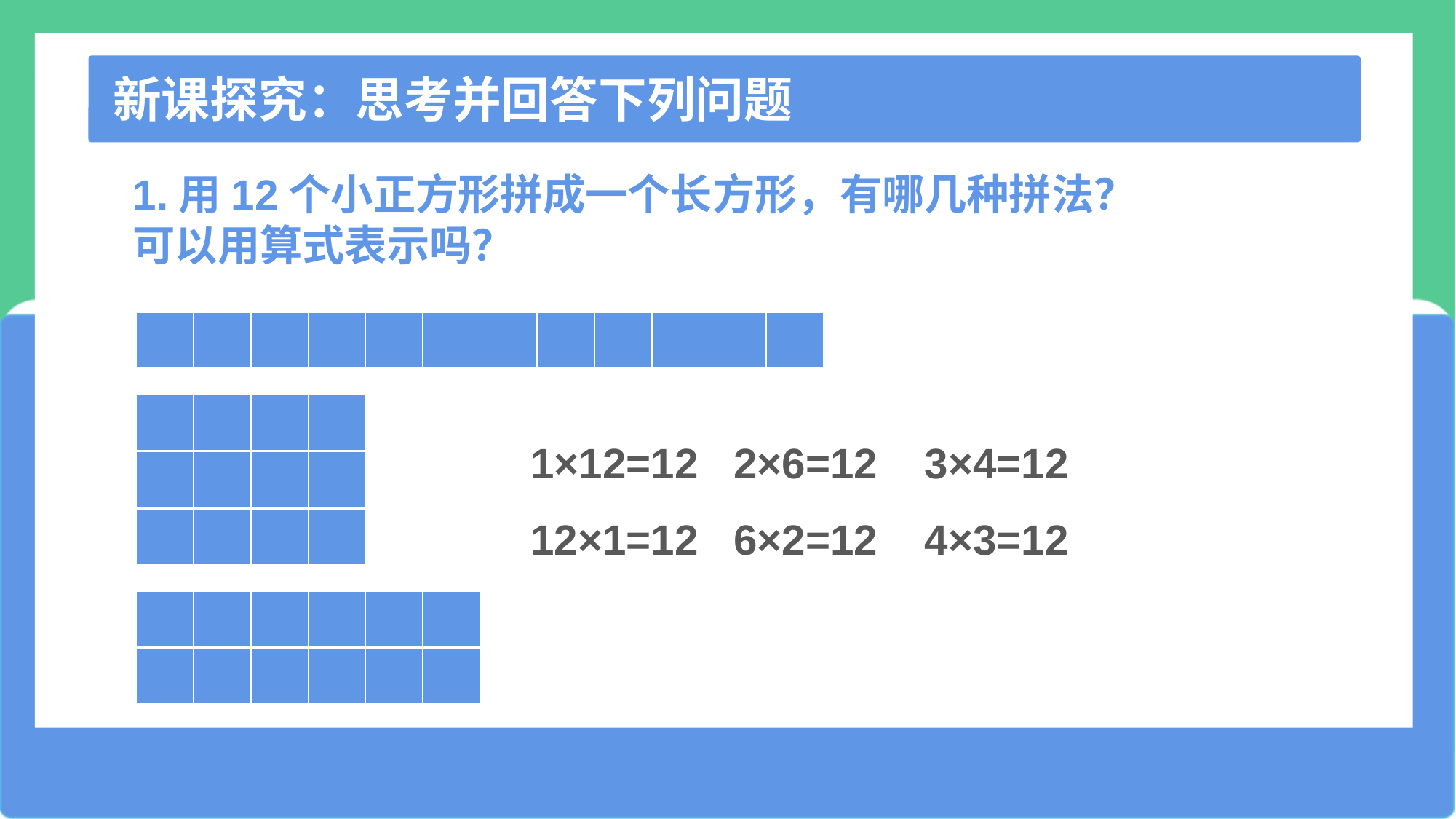

新课探究：思考并回答下列问题
1.用12个小正方形拼成一个长方形，有哪几种拼法？可以用算式表示吗？
|  |  |  |  |  |  |  |  |  |  |  |  |
| --- | --- | --- | --- | --- | --- | --- | --- | --- | --- | --- | --- |
|  |  |  |  |
| --- | --- | --- | --- |
1×12=12   2×6=12    3×4=12
12×1=12   6×2=12    4×3=12
|  |  |  |  |
| --- | --- | --- | --- |
|  |  |  |  |
| --- | --- | --- | --- |
|  |  |  |  |  |  |
| --- | --- | --- | --- | --- | --- |
|  |  |  |  |  |  |
| --- | --- | --- | --- | --- | --- |